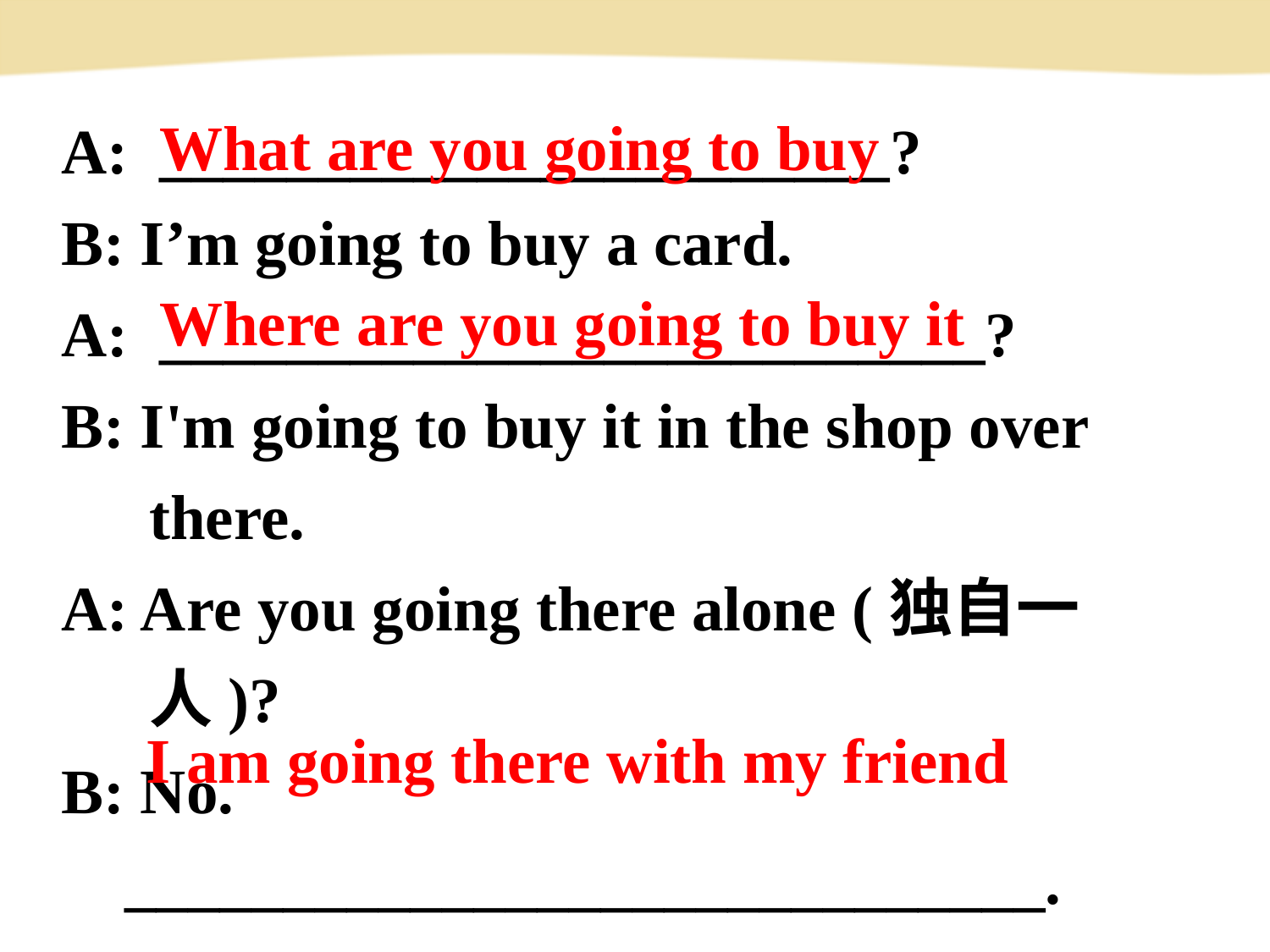

A:  _______________________?
B: I’m going to buy a card.
A:  __________________________?
B: I'm going to buy it in the shop over there.
A: Are you going there alone (独自一人)?
B: No.
    _____________________________.
  What are you going to buy
  Where are you going to buy it
  I am going there with my friend